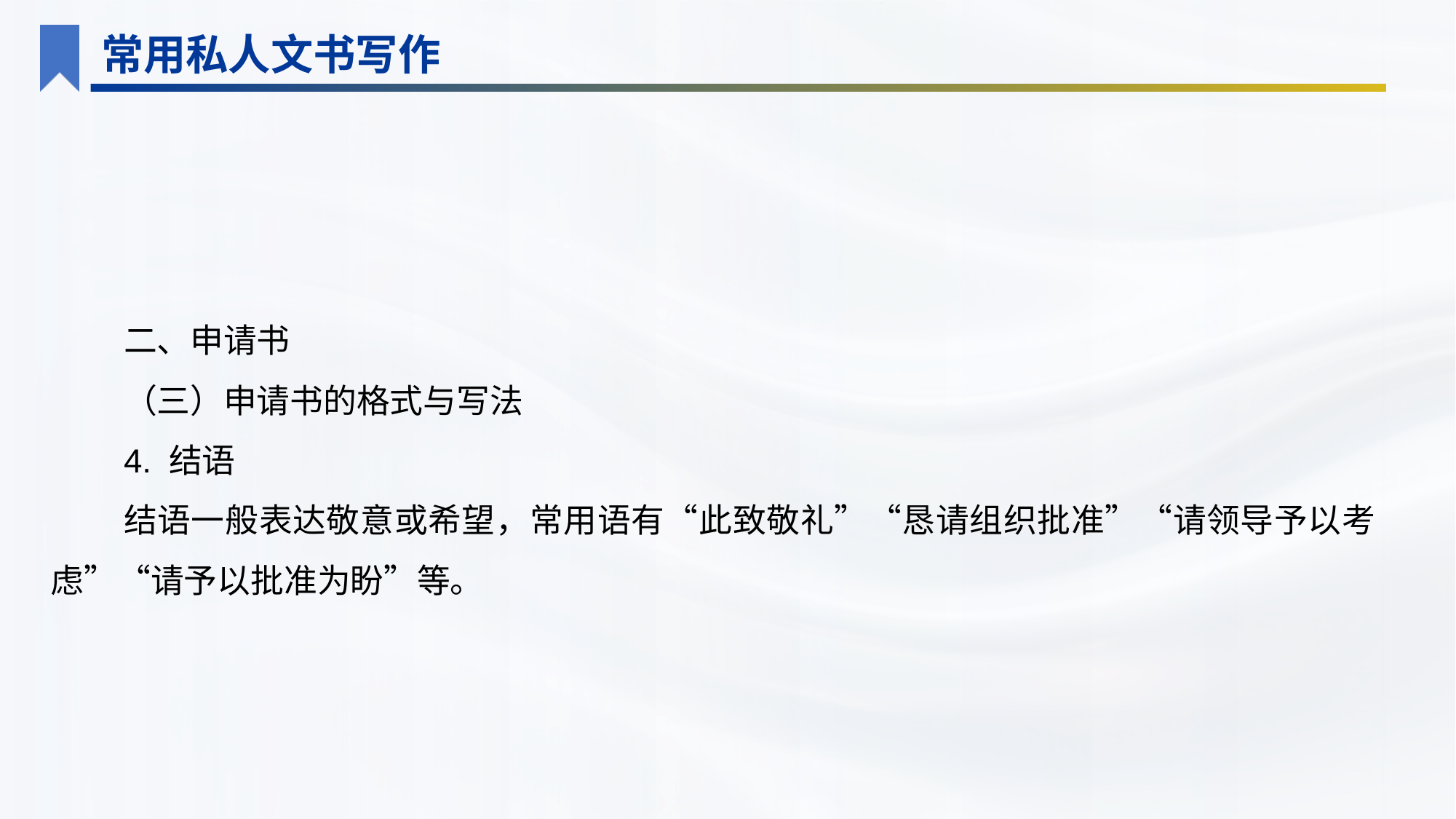

常用私人文书写作
二、申请书
（三）申请书的格式与写法
4. 结语
结语一般表达敬意或希望，常用语有“此致敬礼”“恳请组织批准”“请领导予以考虑”“请予以批准为盼”等。